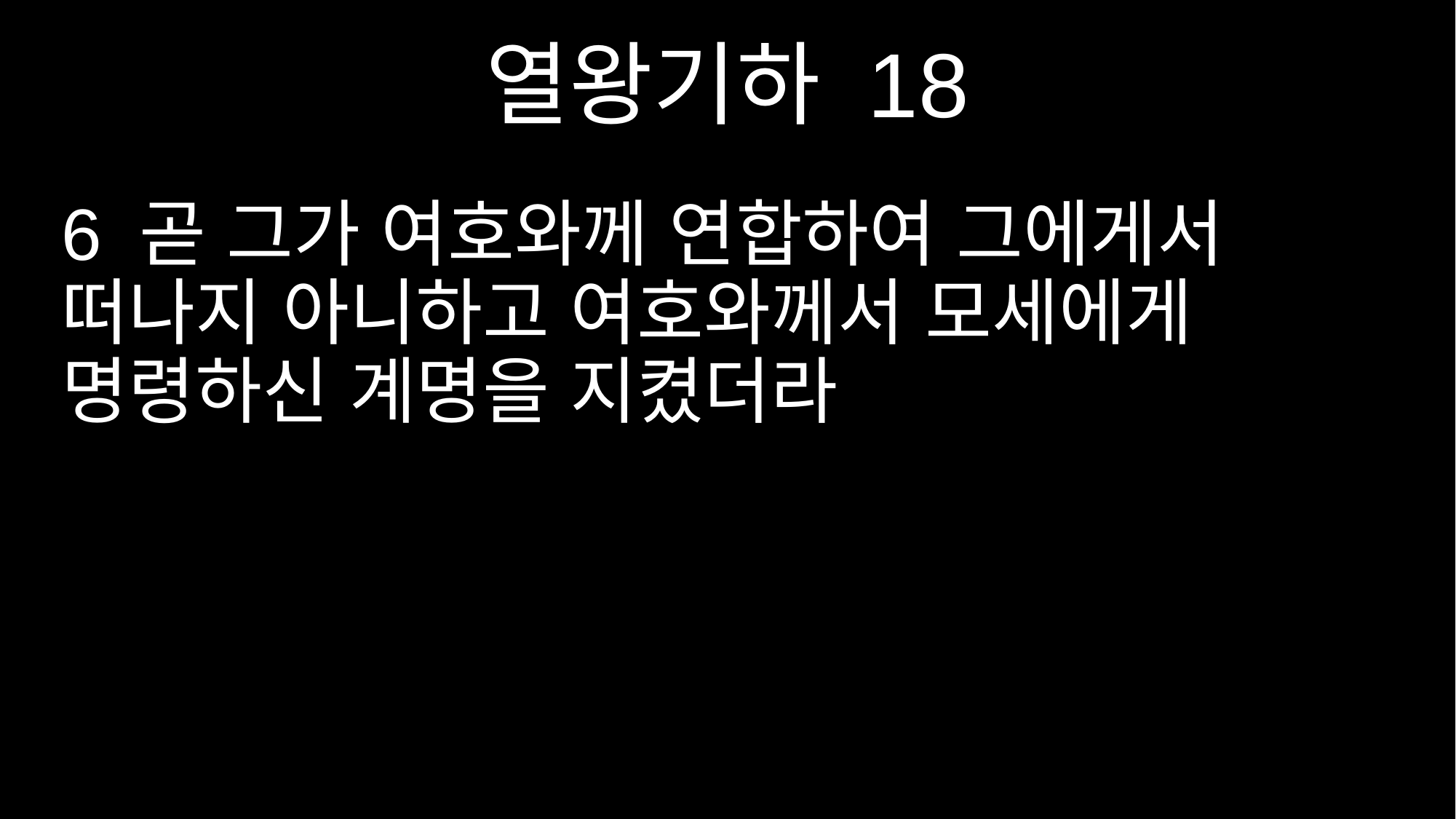

열왕기하 18
6 곧 그가 여호와께 연합하여 그에게서 떠나지 아니하고 여호와께서 모세에게 명령하신 계명을 지켰더라